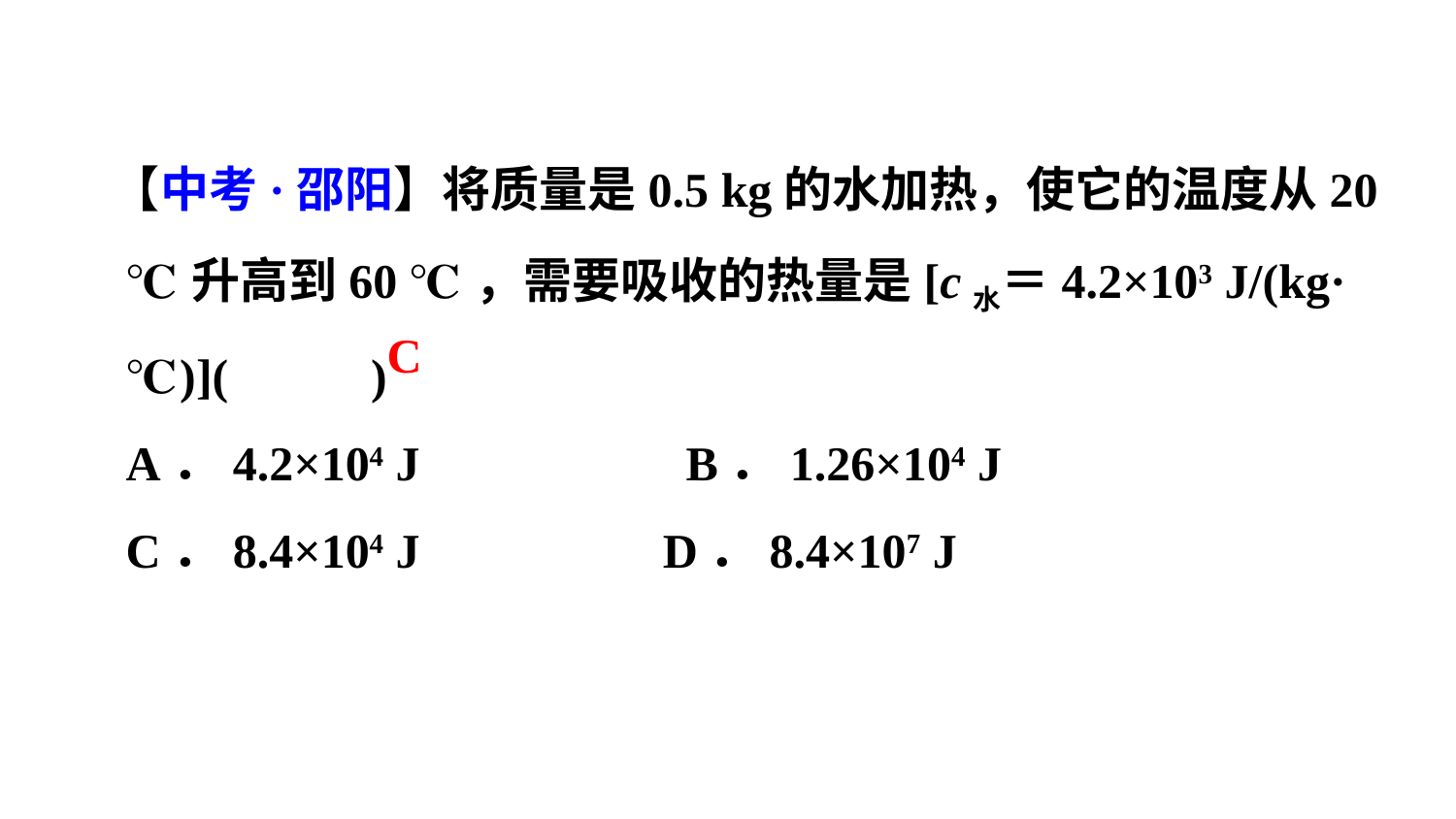

【中考·邵阳】将质量是0.5 kg的水加热，使它的温度从20 ℃升高到60 ℃，需要吸收的热量是[c水＝4.2×103 J/(kg·℃)](　  　)
A．4.2×104 J　　　　　B．1.26×104 J
C．8.4×104 J                    D．8.4×107 J
C